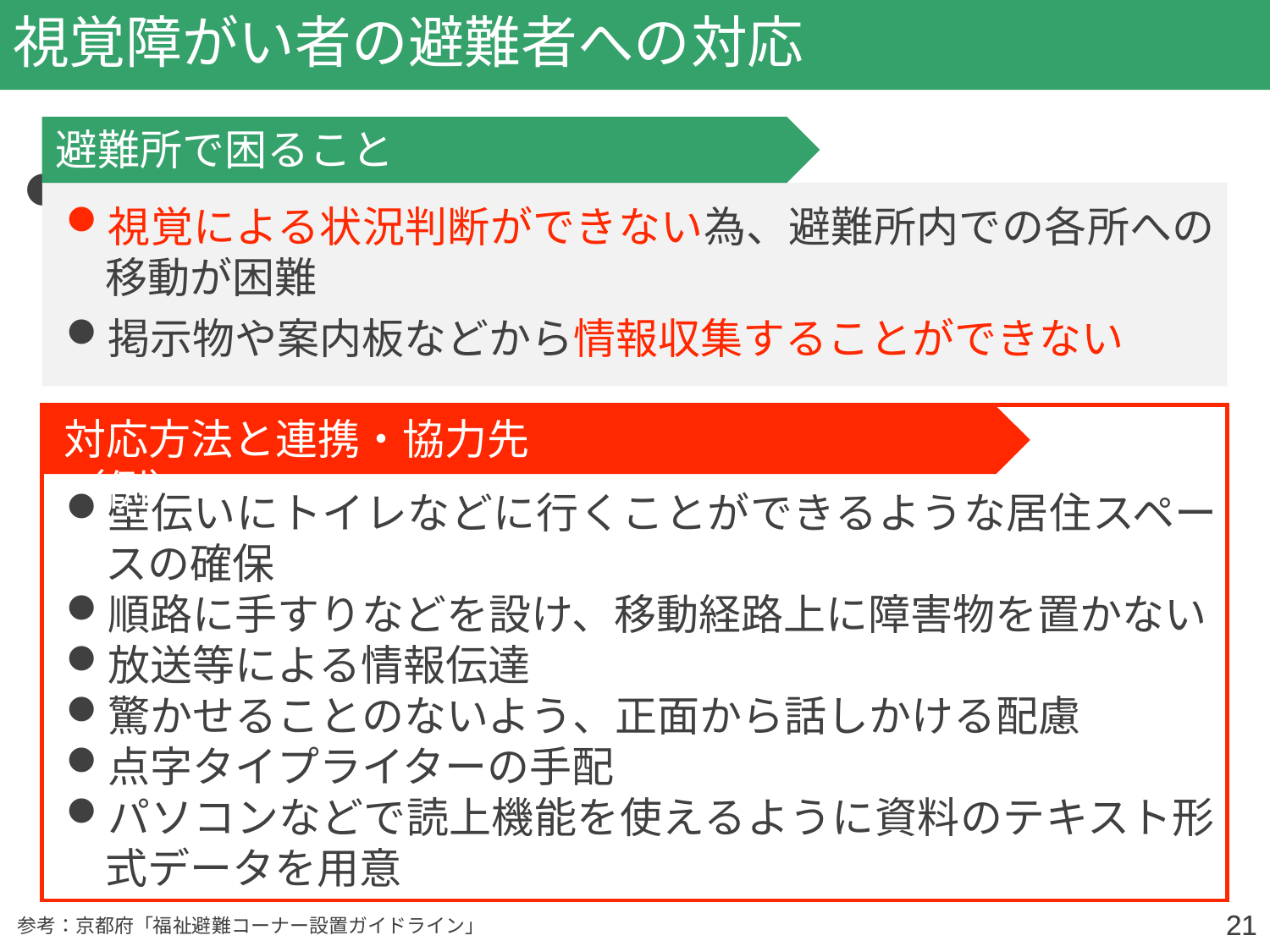

# 視覚障がい者の避難者への対応

避難所で困ること

視覚による状況判断ができない為、避難所内での各所への移動が困難
掲示物や案内板などから情報収集することができない
●高齢者、障がい者、難病患者、乳幼児、
　 妊産婦、外国人など

対応方法と連携・協力先（例）

壁伝いにトイレなどに行くことができるような居住スペースの確保
順路に手すりなどを設け、移動経路上に障害物を置かない
放送等による情報伝達
驚かせることのないよう、正面から話しかける配慮
点字タイプライターの手配
パソコンなどで読上機能を使えるように資料のテキスト形式データを用意
21
21
参考：京都府「福祉避難コーナー設置ガイドライン」